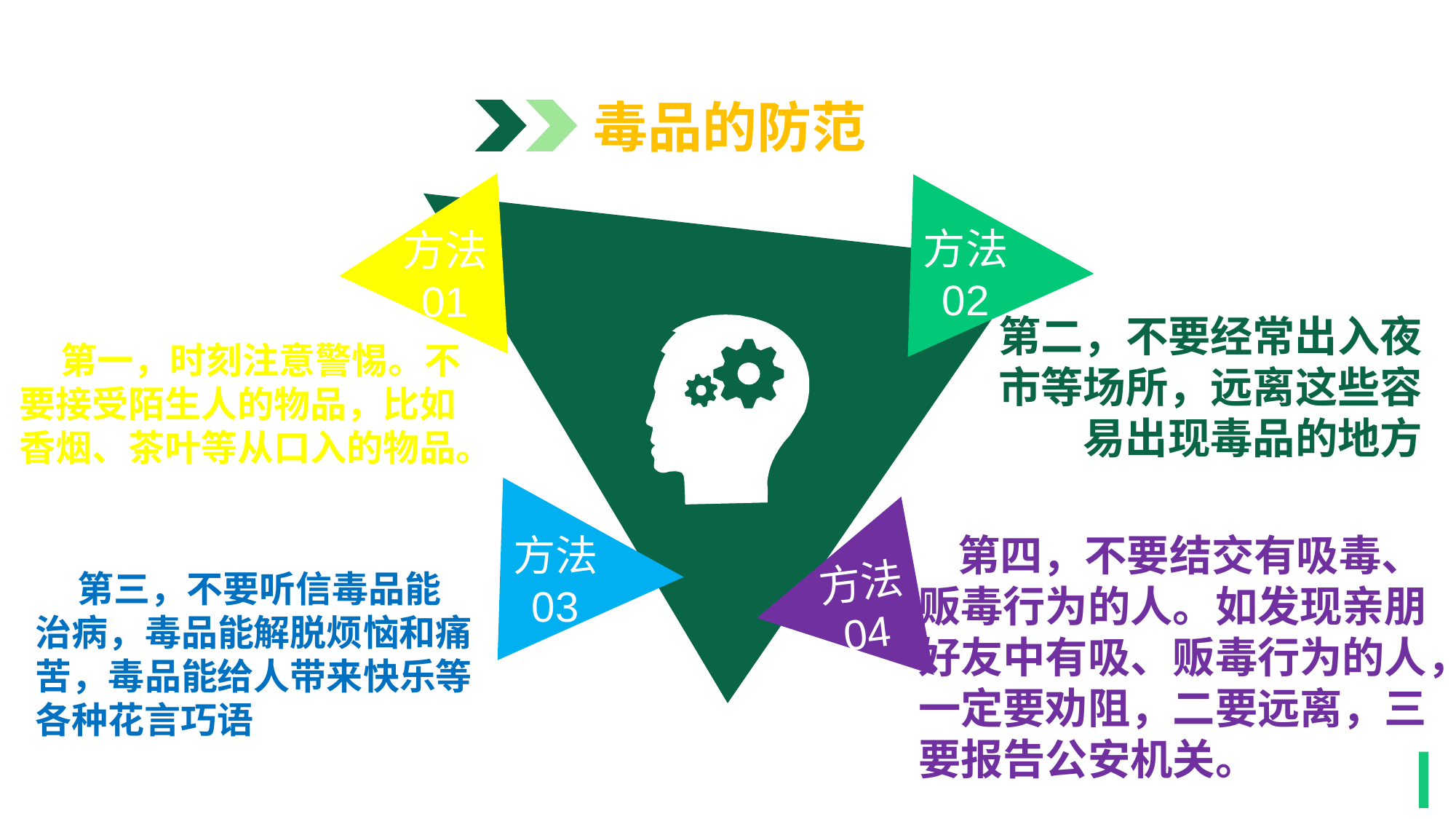

毒品的防范

方法
01

方法
02

第二，不要经常出入夜市等场所，远离这些容易出现毒品的地方

    第一，时刻注意警惕。不要接受陌生人的物品，比如香烟、茶叶等从口入的物品。

方法
03

方法
04
   第四，不要结交有吸毒、贩毒行为的人。如发现亲朋好友中有吸、贩毒行为的人，一定要劝阻，二要远离，三要报告公安机关。
    第三，不要听信毒品能治病，毒品能解脱烦恼和痛苦，毒品能给人带来快乐等各种花言巧语